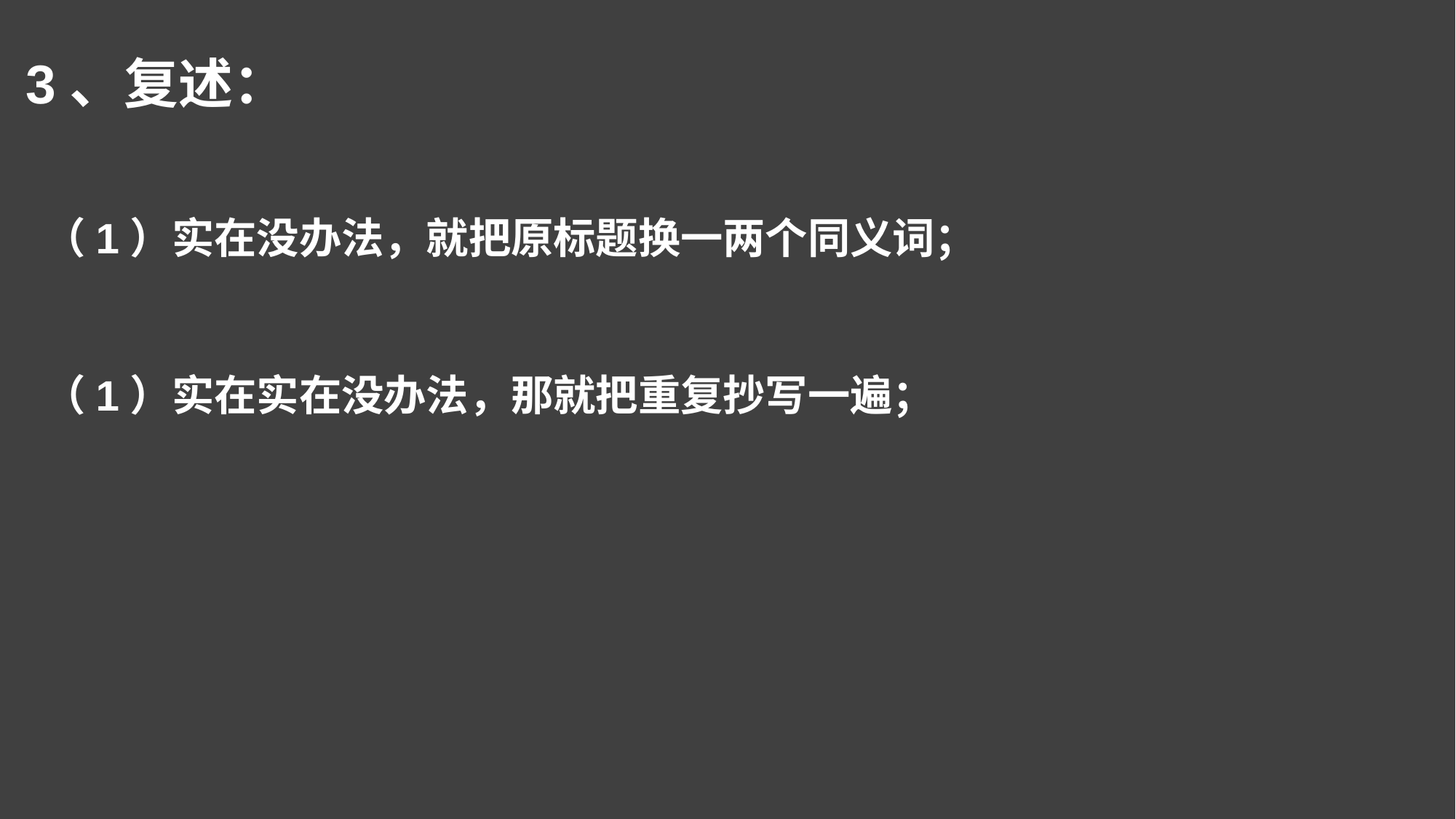

3、复述：
（1）实在没办法，就把原标题换一两个同义词；
（1）实在实在没办法，那就把重复抄写一遍；